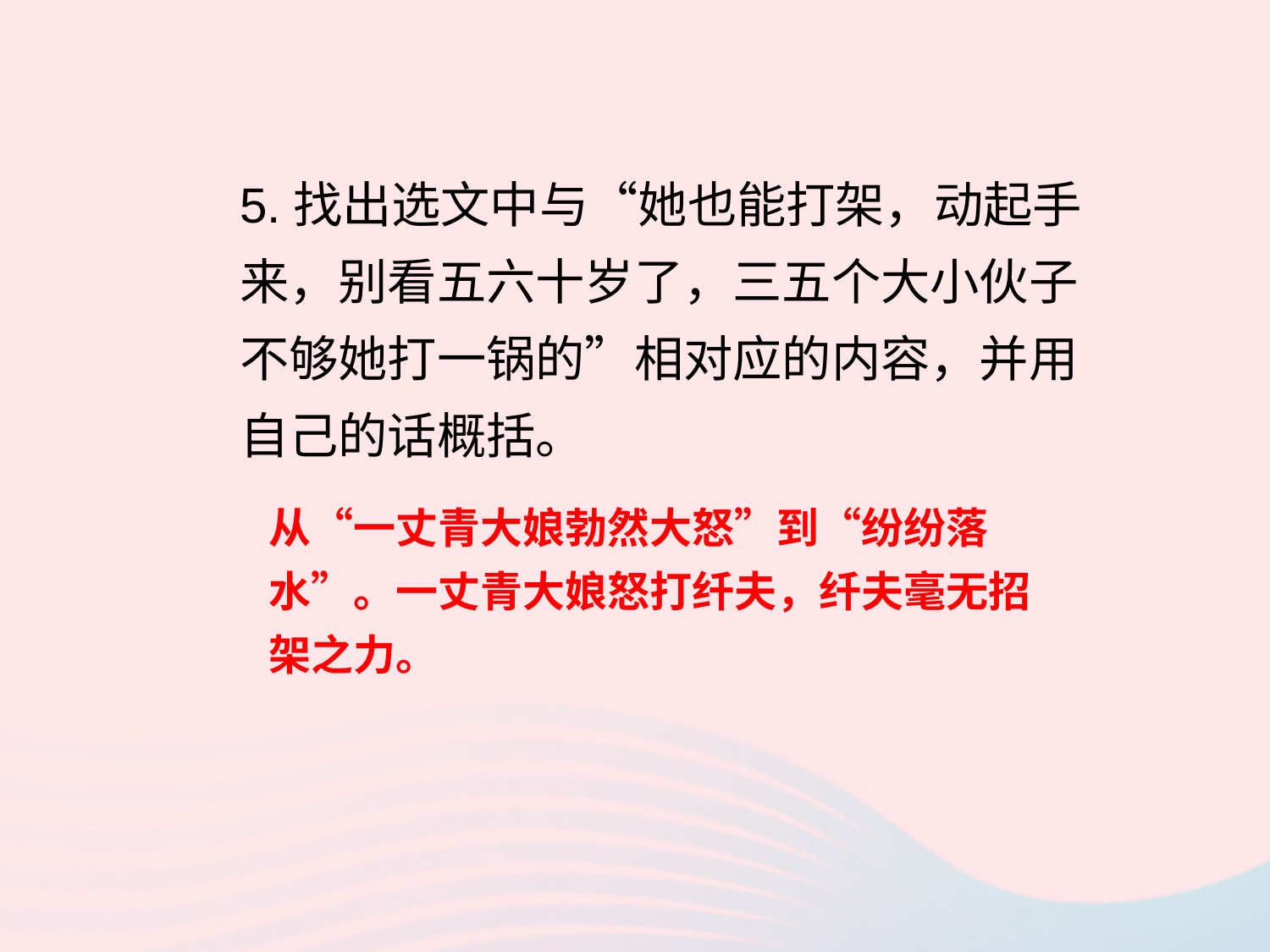

5.找出选文中与“她也能打架，动起手来，别看五六十岁了，三五个大小伙子不够她打一锅的”相对应的内容，并用自己的话概括。
从“一丈青大娘勃然大怒”到“纷纷落水”。一丈青大娘怒打纤夫，纤夫毫无招架之力。